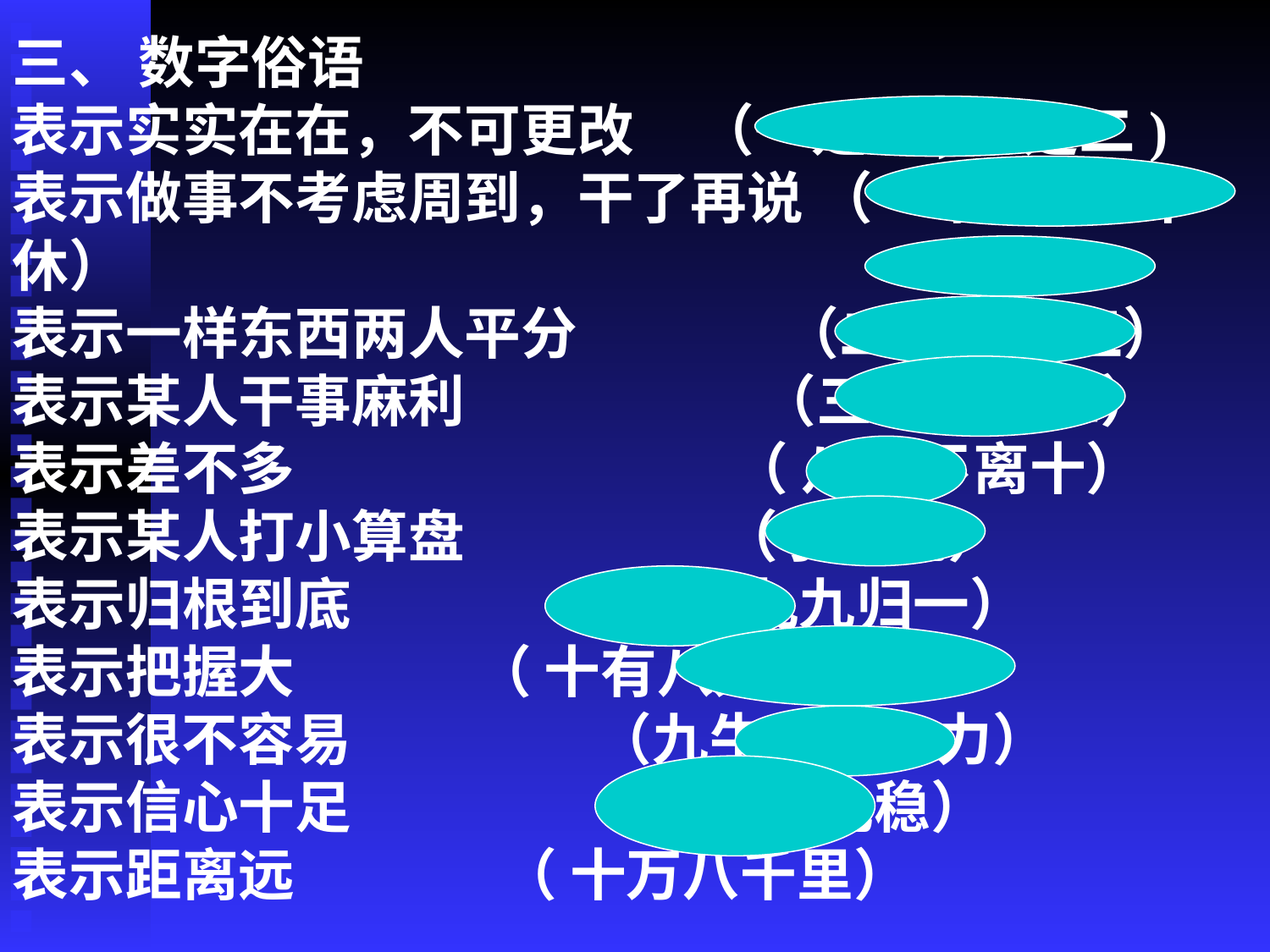

三、 数字俗语
表示实实在在，不可更改     （一是一,二是二)
表示做事不考虑周到，干了再说 （一不做,二不休）
表示一样东西两人平分                （二一添作五）
表示某人干事麻利                       （三下五除二）
表示差不多                                  （ 八九不离十）
表示某人打小算盘                    （小九九）
表示归根到底                          （九九归一）
表示把握大              （ 十有八九）
表示很不容易                   （九牛二虎之力）
表示信心十足                       （十拿九稳）
表示距离远                （ 十万八千里）